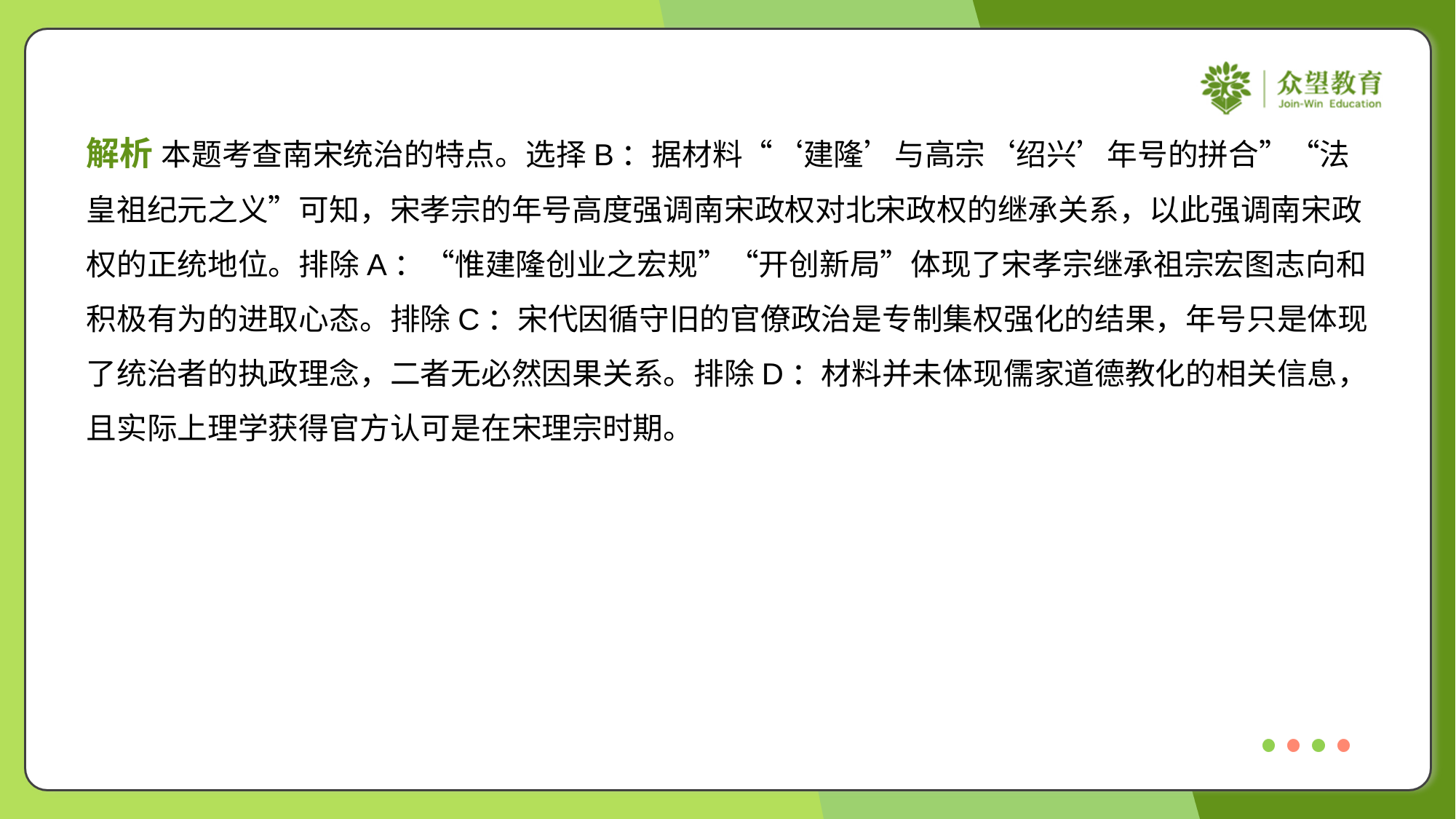

解析 本题考查南宋统治的特点。选择B：据材料“‘建隆’与高宗‘绍兴’年号的拼合”“法
皇祖纪元之义”可知，宋孝宗的年号高度强调南宋政权对北宋政权的继承关系，以此强调南宋政
权的正统地位。排除A：“惟建隆创业之宏规”“开创新局”体现了宋孝宗继承祖宗宏图志向和
积极有为的进取心态。排除C：宋代因循守旧的官僚政治是专制集权强化的结果，年号只是体现
了统治者的执政理念，二者无必然因果关系。排除D：材料并未体现儒家道德教化的相关信息，
且实际上理学获得官方认可是在宋理宗时期。